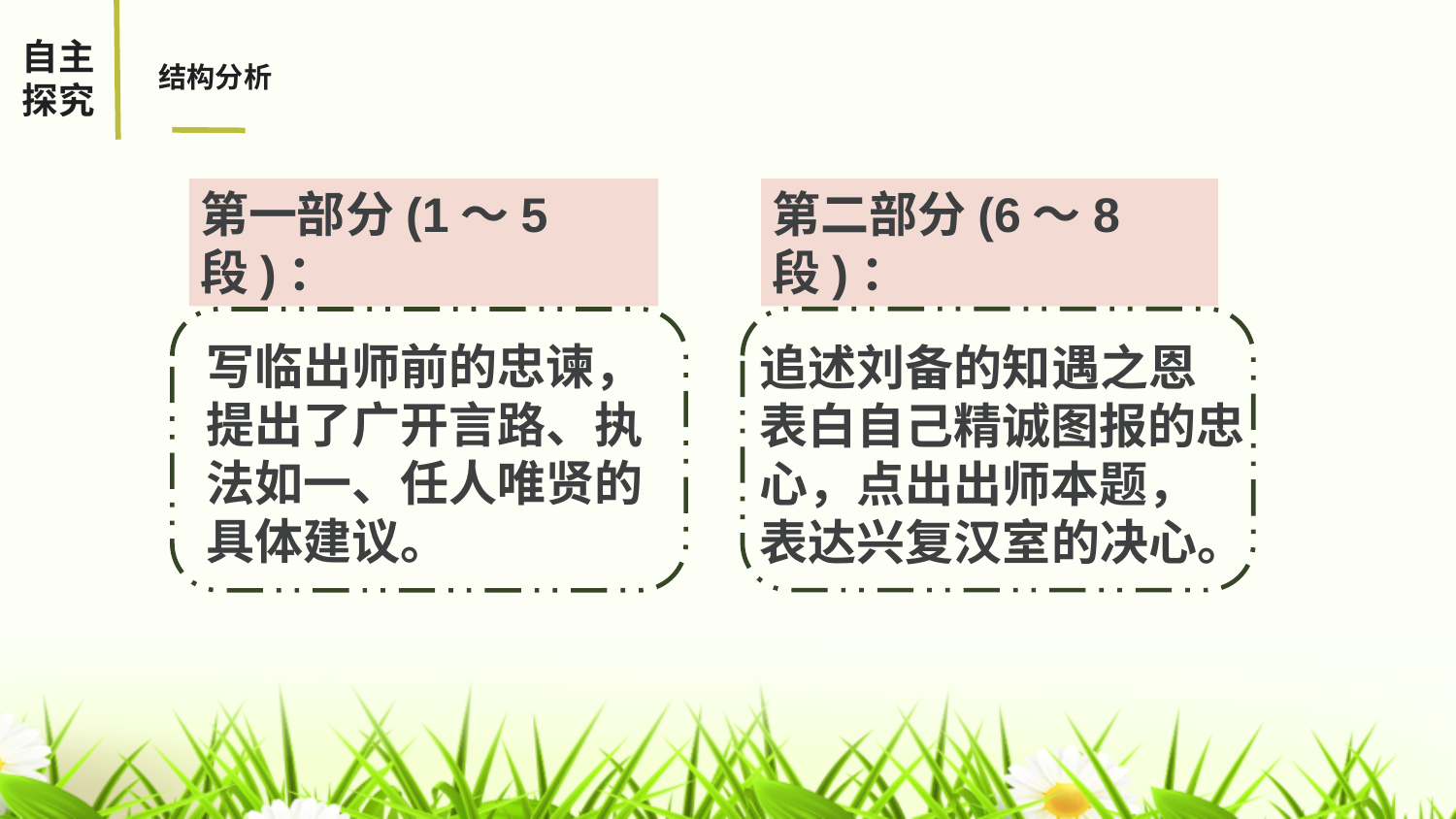

自主探究
结构分析
第一部分(1～5段)：
第二部分(6～8段)：

写临出师前的忠谏，提出了广开言路、执法如一、任人唯贤的具体建议。
追述刘备的知遇之恩
表白自己精诚图报的忠心，点出出师本题，
表达兴复汉室的决心。